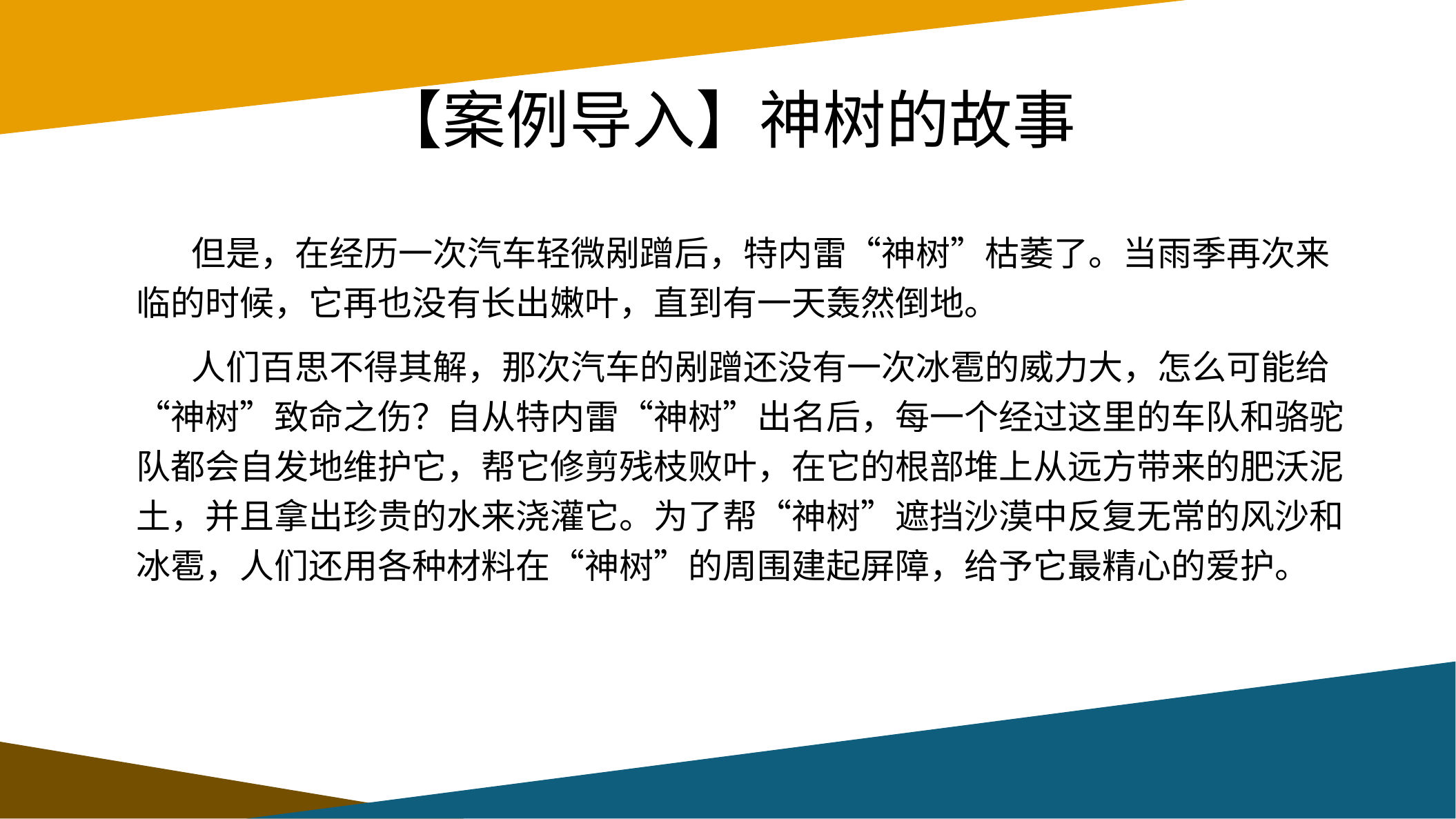

# 【案例导入】神树的故事
      但是，在经历一次汽车轻微剐蹭后，特内雷“神树”枯萎了。当雨季再次来临的时候，它再也没有长出嫩叶，直到有一天轰然倒地。
      人们百思不得其解，那次汽车的剐蹭还没有一次冰雹的威力大，怎么可能给“神树”致命之伤？自从特内雷“神树”出名后，每一个经过这里的车队和骆驼队都会自发地维护它，帮它修剪残枝败叶，在它的根部堆上从远方带来的肥沃泥土，并且拿出珍贵的水来浇灌它。为了帮“神树”遮挡沙漠中反复无常的风沙和冰雹，人们还用各种材料在“神树”的周围建起屏障，给予它最精心的爱护。